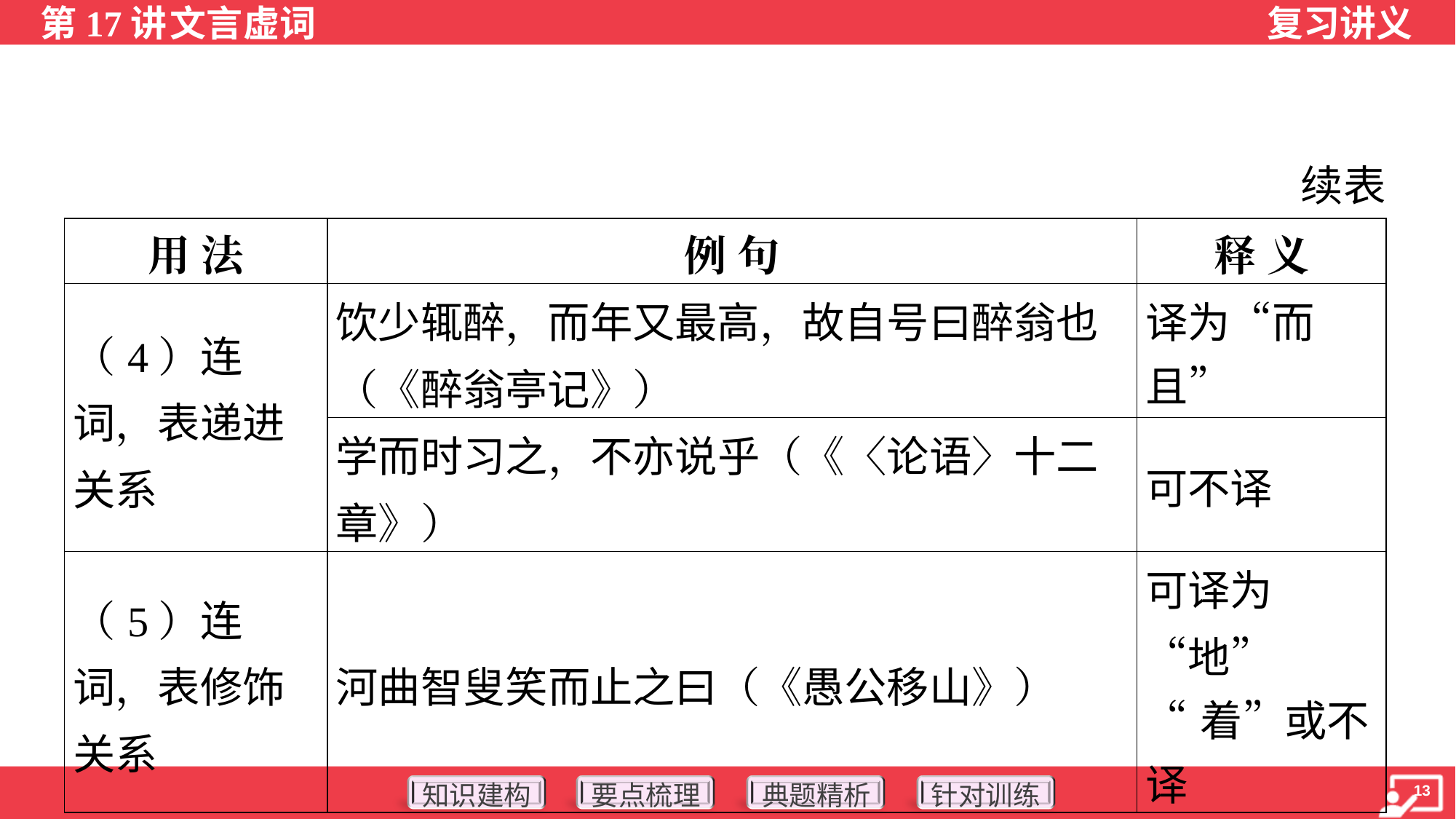

续表
| 用 法 | 例 句 | 释 义 |
| --- | --- | --- |
| （4）连词，表递进关系 | 饮少辄醉，而年又最高，故自号曰醉翁也（《醉翁亭记》） | 译为“而且” |
|  | 学而时习之，不亦说乎（《〈论语〉十二章》） | 可不译 |
| （5）连词，表修饰关系 | 河曲智叟笑而止之曰（《愚公移山》） | 可译为“地” “着”或不译 |